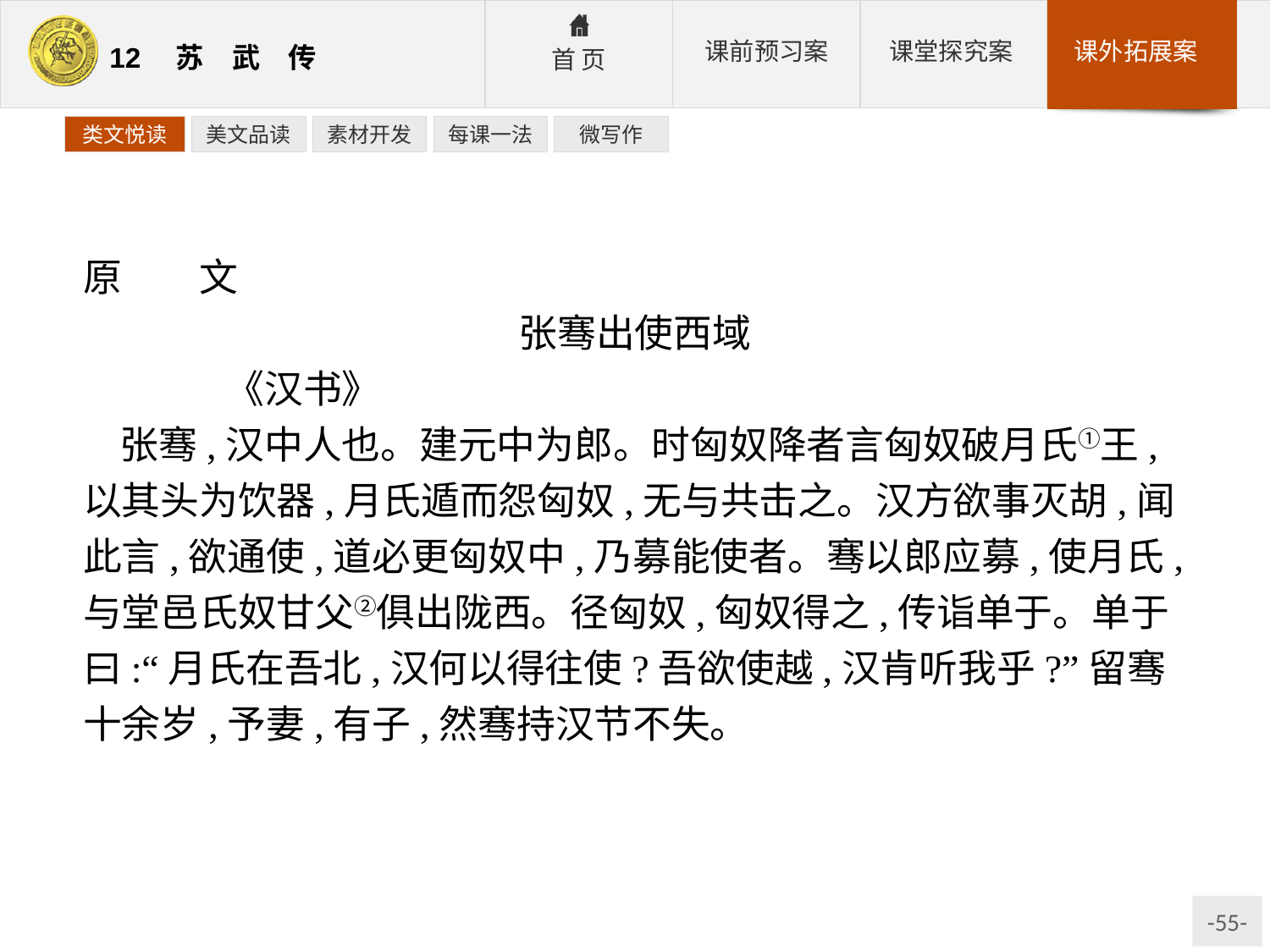

类文悦读
美文品读
素材开发
每课一法
微写作
原　　文
张骞出使西域
	《汉书》
张骞,汉中人也。建元中为郎。时匈奴降者言匈奴破月氏①王,以其头为饮器,月氏遁而怨匈奴,无与共击之。汉方欲事灭胡,闻此言,欲通使,道必更匈奴中,乃募能使者。骞以郎应募,使月氏,与堂邑氏奴甘父②俱出陇西。径匈奴,匈奴得之,传诣单于。单于曰:“月氏在吾北,汉何以得往使?吾欲使越,汉肯听我乎?”留骞十余岁,予妻,有子,然骞持汉节不失。